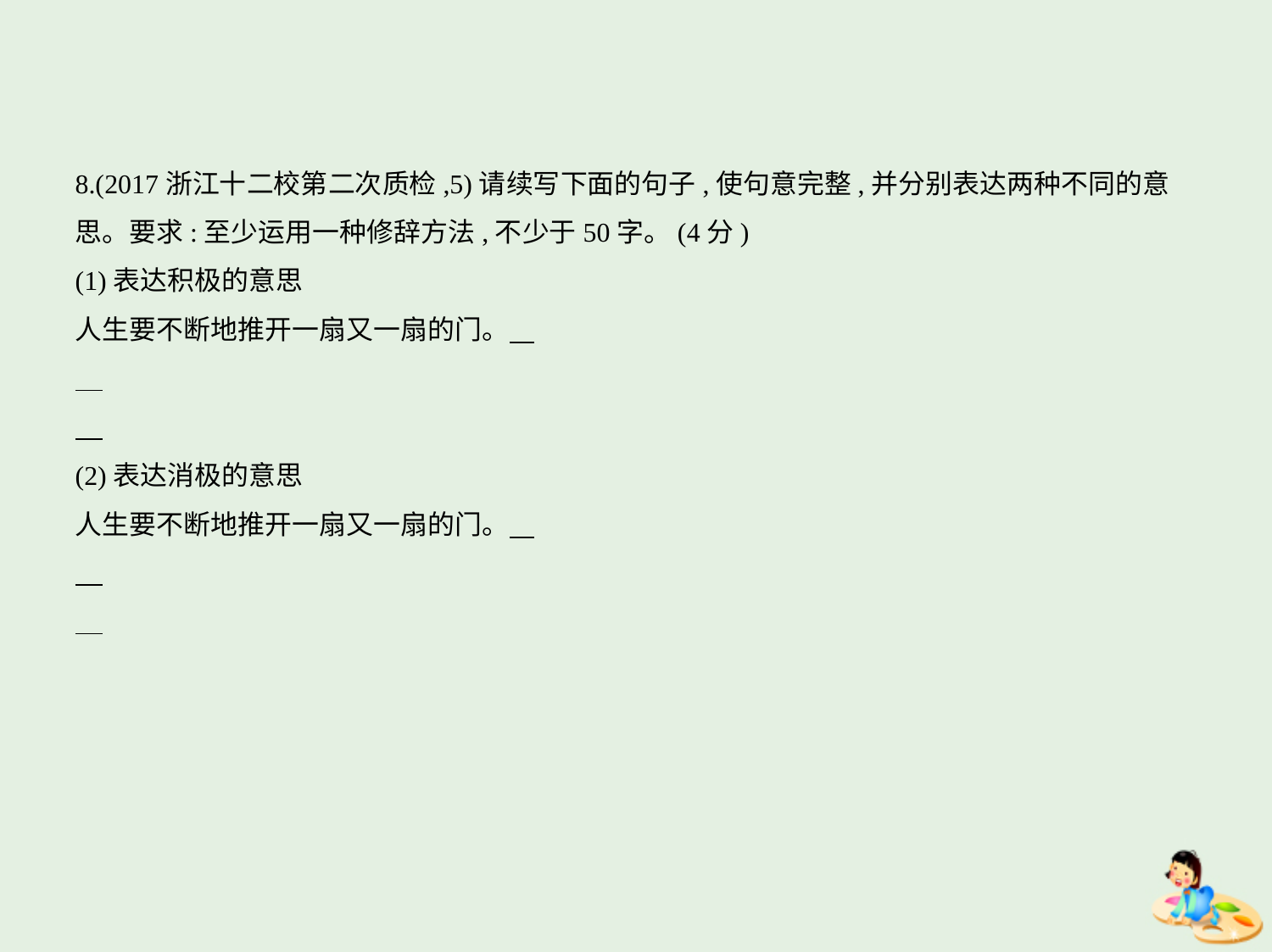

8.(2017浙江十二校第二次质检,5)请续写下面的句子,使句意完整,并分别表达两种不同的意
思。要求:至少运用一种修辞方法,不少于50字。(4分)
(1)表达积极的意思
人生要不断地推开一扇又一扇的门。

(2)表达消极的意思
人生要不断地推开一扇又一扇的门。